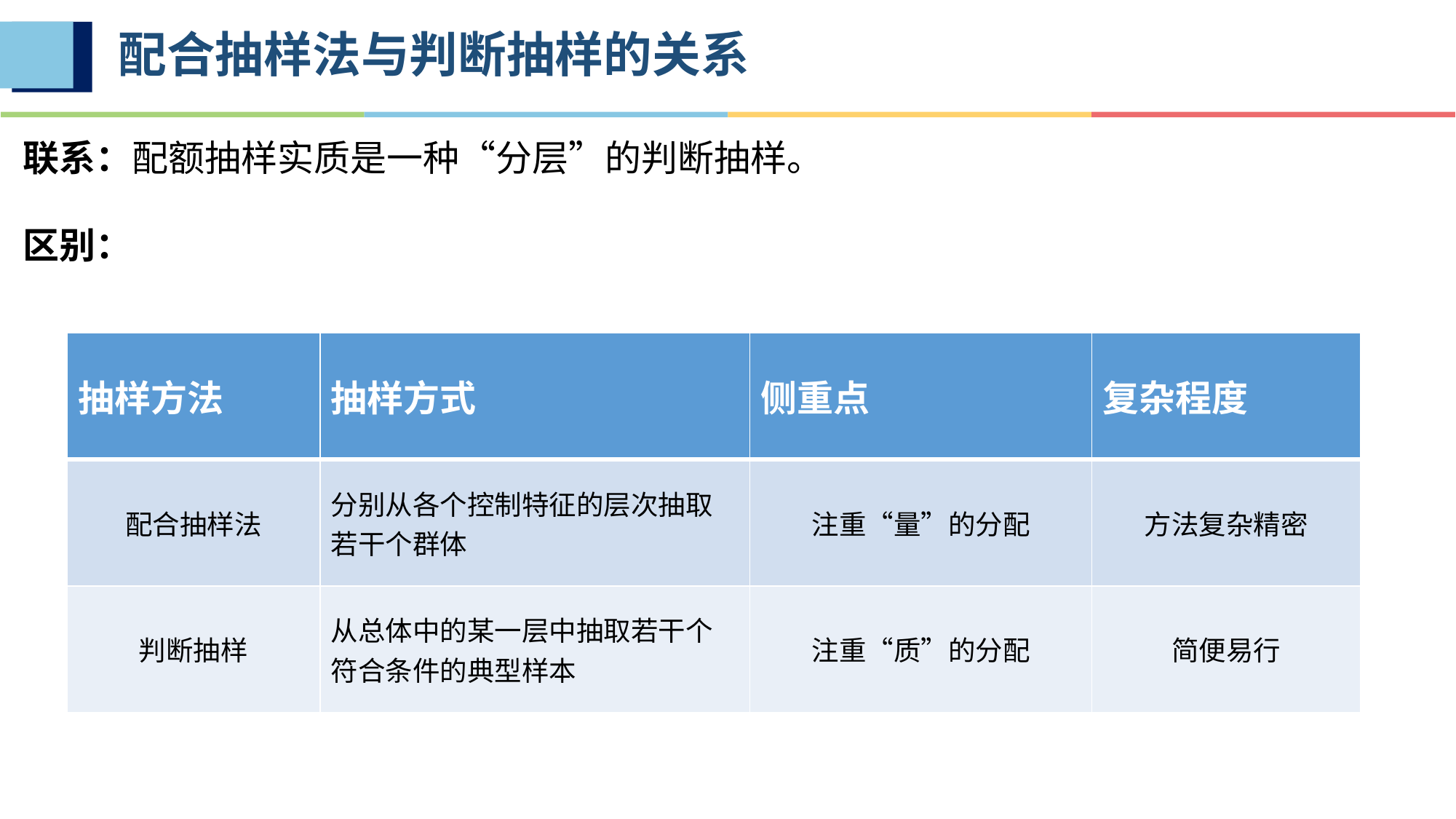

# 配合抽样法与判断抽样的关系

联系：配额抽样实质是一种“分层”的判断抽样。

区别：
| 抽样方法 | 抽样方式 | 侧重点 | 复杂程度 |
| --- | --- | --- | --- |
| 配合抽样法 | 分别从各个控制特征的层次抽取若干个群体 | 注重“量”的分配 | 方法复杂精密 |
| 判断抽样 | 从总体中的某一层中抽取若干个符合条件的典型样本 | 注重“质”的分配 | 简便易行 |